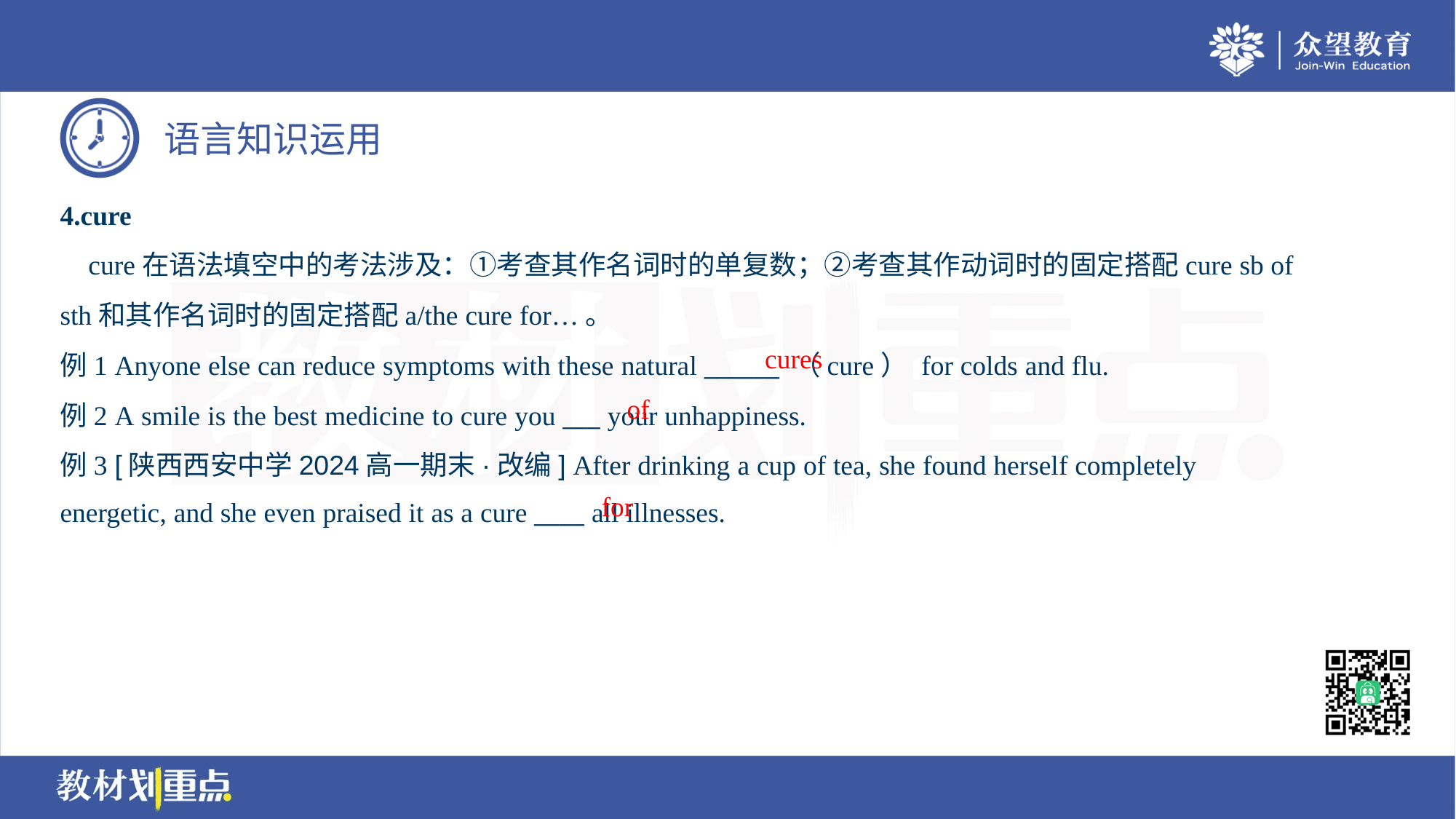

4.cure
    cure在语法填空中的考法涉及：①考查其作名词时的单复数；②考查其作动词时的固定搭配cure sb of
sth和其作名词时的固定搭配a/the cure for…。
例1 Anyone else can reduce symptoms with these natural ______ （cure） for colds and flu.
例2 A smile is the best medicine to cure you ___ your unhappiness.
例3 [陕西西安中学2024高一期末·改编] After drinking a cup of tea, she found herself completely
energetic, and she even praised it as a cure ____ all illnesses.
cures
of
for